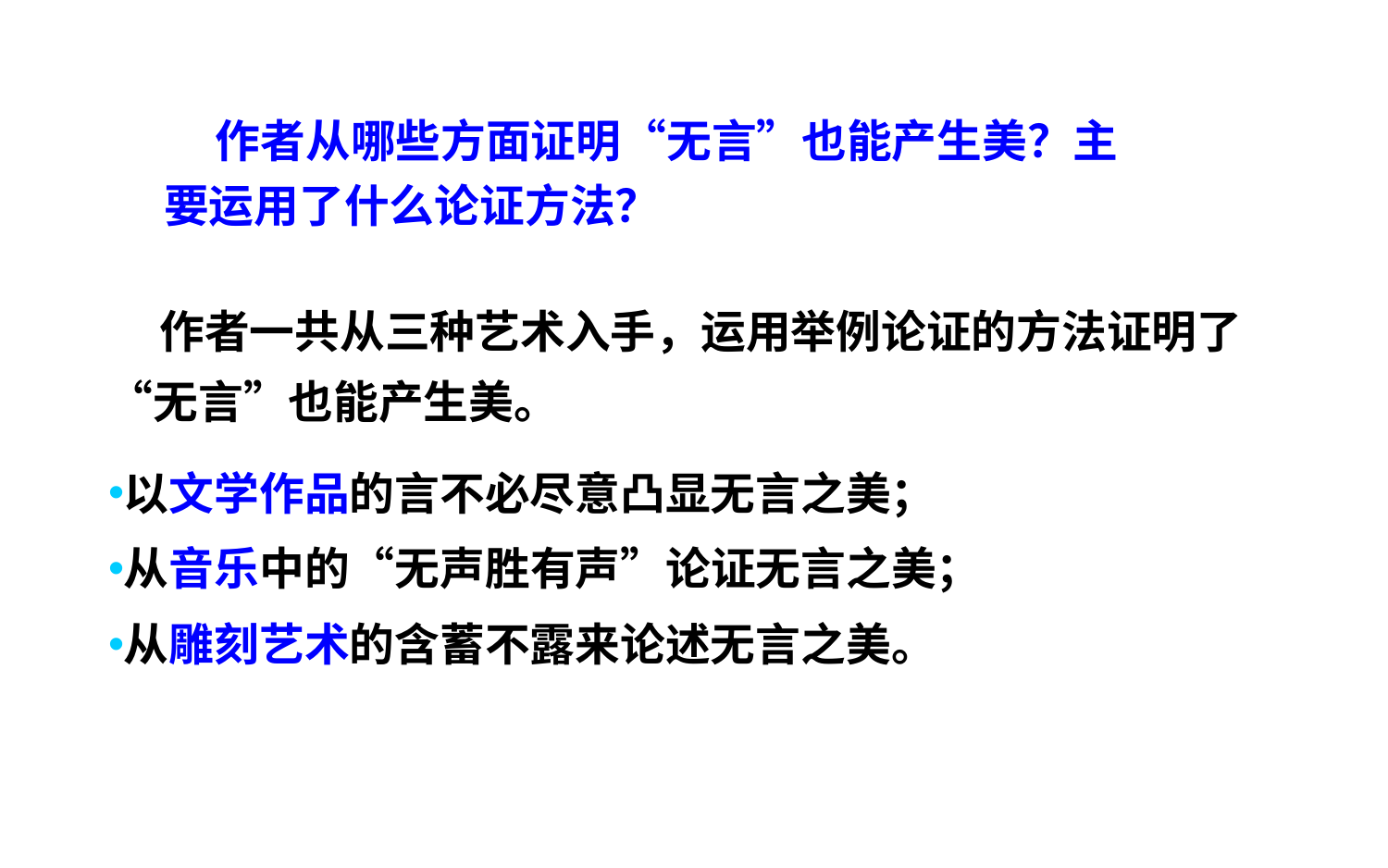

作者从哪些方面证明“无言”也能产生美？主要运用了什么论证方法？
    作者一共从三种艺术入手，运用举例论证的方法证明了“无言”也能产生美。
以文学作品的言不必尽意凸显无言之美；
从音乐中的“无声胜有声”论证无言之美；
从雕刻艺术的含蓄不露来论述无言之美。